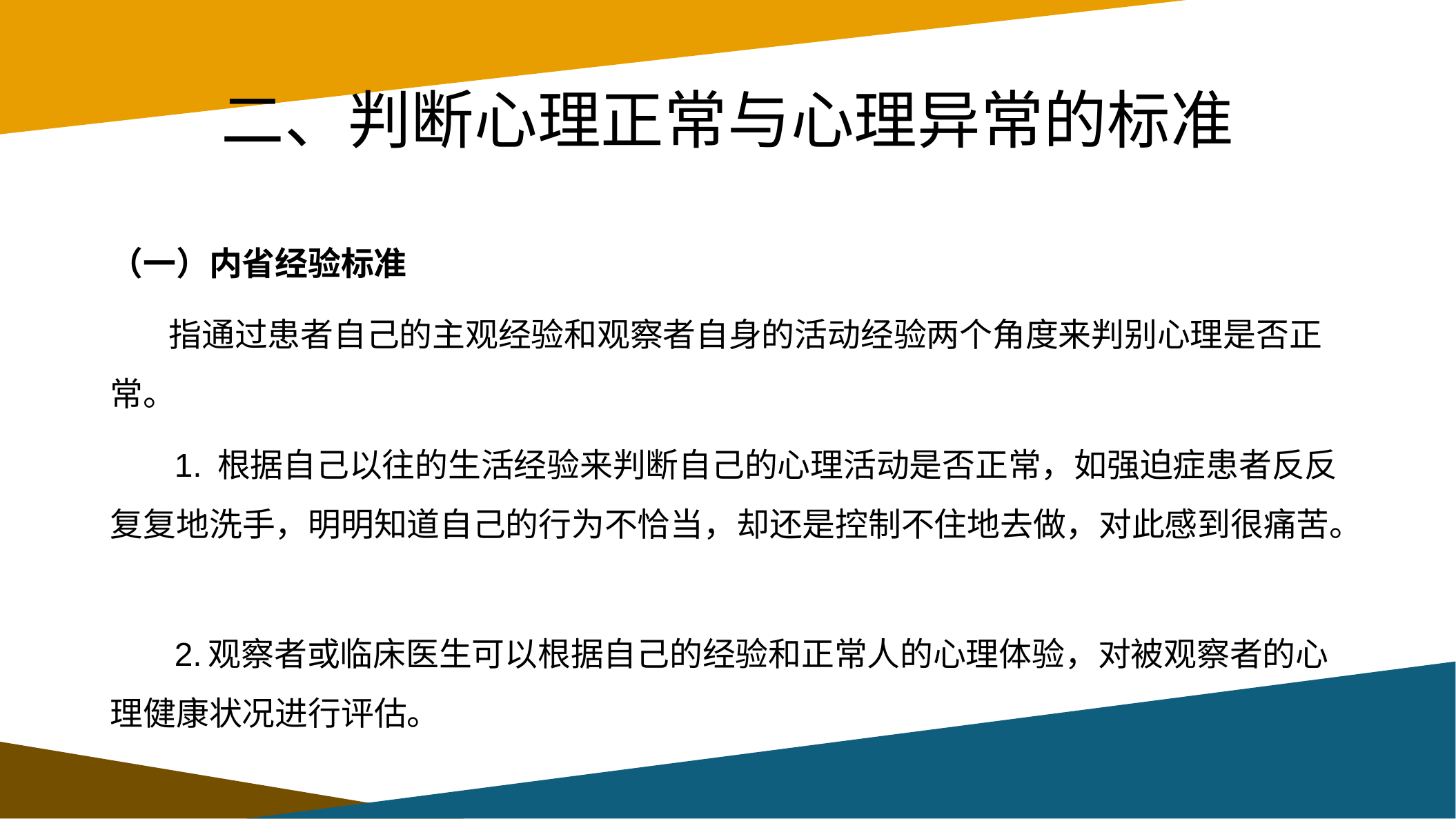

# 二、判断心理正常与心理异常的标准
（一）内省经验标准
       指通过患者自己的主观经验和观察者自身的活动经验两个角度来判别心理是否正常。
       1. 根据自己以往的生活经验来判断自己的心理活动是否正常，如强迫症患者反反复复地洗手，明明知道自己的行为不恰当，却还是控制不住地去做，对此感到很痛苦。
       2.观察者或临床医生可以根据自己的经验和正常人的心理体验，对被观察者的心理健康状况进行评估。